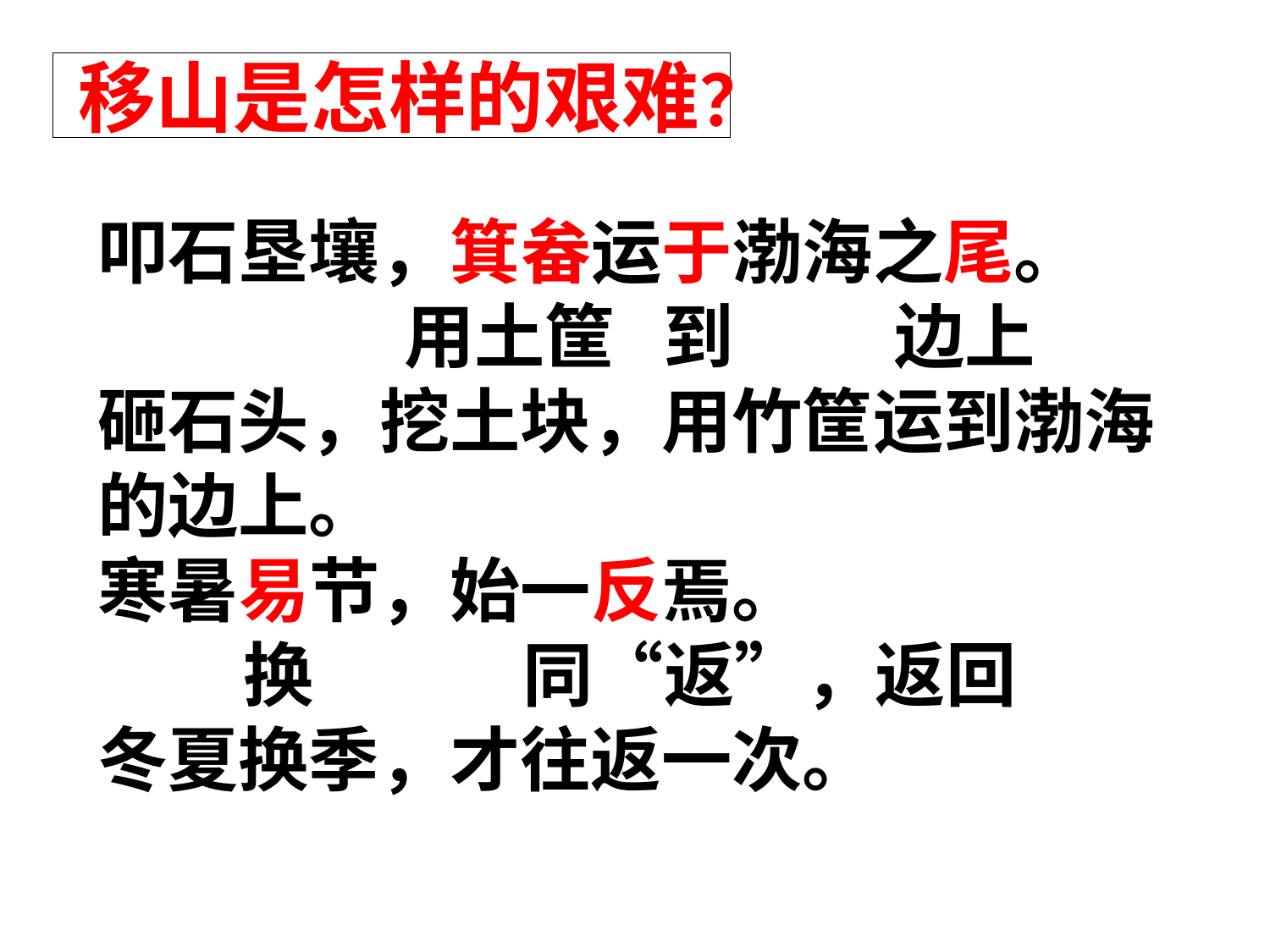

移山是怎样的艰难？
叩石垦壤，箕畚运于渤海之尾。
                  用土筐   到          边上
砸石头，挖土块，用竹筐运到渤海
的边上。
寒暑易节，始一反焉。
        换             同“返”，返回
冬夏换季，才往返一次。